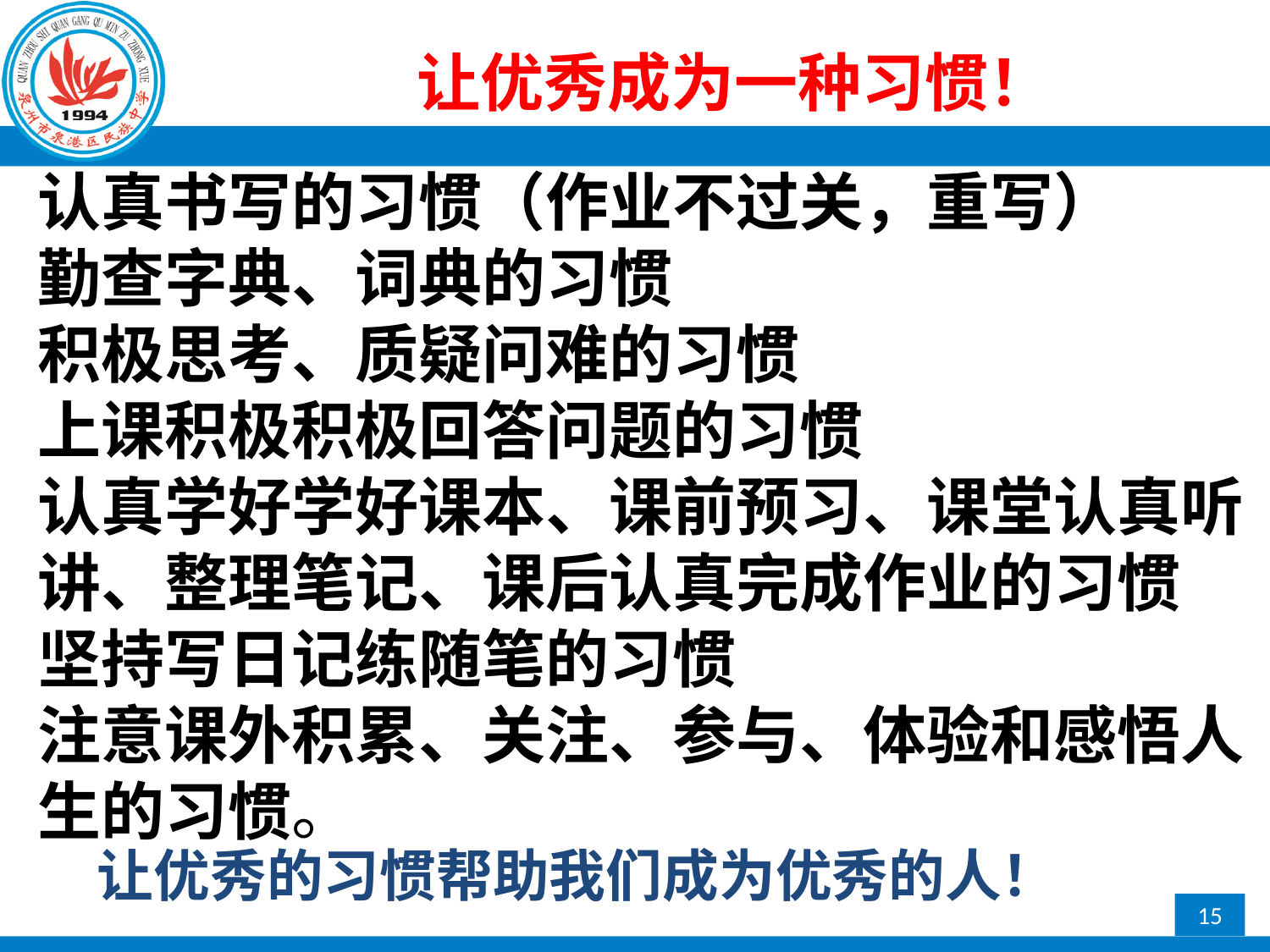

让优秀成为一种习惯！
认真书写的习惯（作业不过关，重写）
勤查字典、词典的习惯
积极思考、质疑问难的习惯
上课积极积极回答问题的习惯
认真学好学好课本、课前预习、课堂认真听讲、整理笔记、课后认真完成作业的习惯
坚持写日记练随笔的习惯
注意课外积累、关注、参与、体验和感悟人生的习惯。
让优秀的习惯帮助我们成为优秀的人！